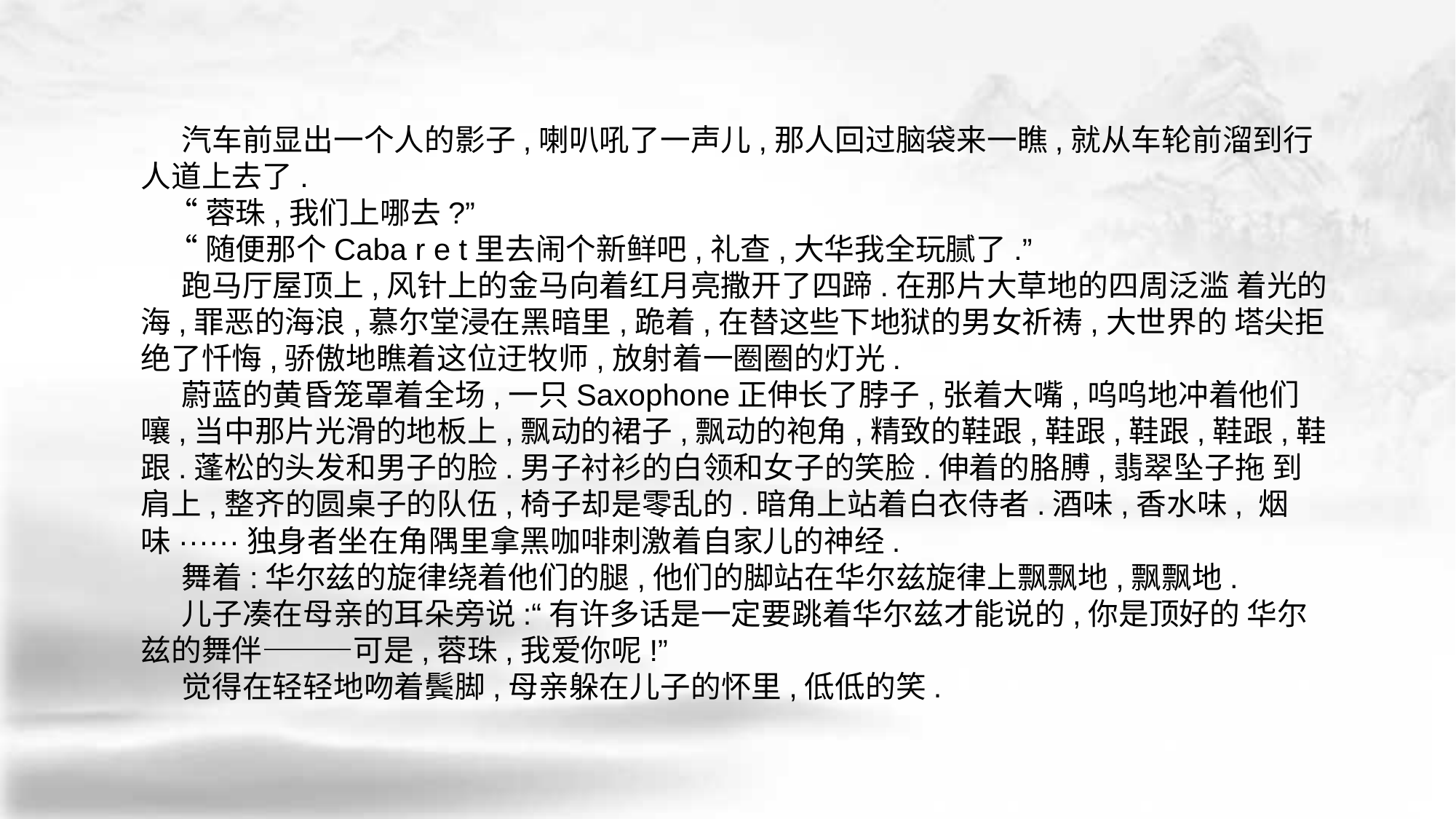

汽车前显出一个人的影子,喇叭吼了一声儿,那人回过脑袋来一瞧,就从车轮前溜到行人道上去了.
    “蓉珠,我们上哪去?”
    “随便那个Caba r e t里去闹个新鲜吧,礼查,大华我全玩腻了.”
     跑马厅屋顶上,风针上的金马向着红月亮撒开了四蹄.在那片大草地的四周泛滥 着光的海,罪恶的海浪,慕尔堂浸在黑暗里,跪着,在替这些下地狱的男女祈祷,大世界的 塔尖拒绝了忏悔,骄傲地瞧着这位迂牧师,放射着一圈圈的灯光.
     蔚蓝的黄昏笼罩着全场,一只Saxophone正伸长了脖子,张着大嘴,呜呜地冲着他们 嚷,当中那片光滑的地板上,飘动的裙子,飘动的袍角,精致的鞋跟,鞋跟,鞋跟,鞋跟,鞋 跟.蓬松的头发和男子的脸.男子衬衫的白领和女子的笑脸.伸着的胳膊,翡翠坠子拖 到肩上,整齐的圆桌子的队伍,椅子却是零乱的.暗角上站着白衣侍者.酒味,香水味, 烟味······独身者坐在角隅里拿黑咖啡刺激着自家儿的神经.
     舞着:华尔兹的旋律绕着他们的腿,他们的脚站在华尔兹旋律上飘飘地,飘飘地.
     儿子凑在母亲的耳朵旁说:“有许多话是一定要跳着华尔兹才能说的,你是顶好的 华尔兹的舞伴———可是,蓉珠,我爱你呢!”
     觉得在轻轻地吻着鬓脚,母亲躲在儿子的怀里,低低的笑.